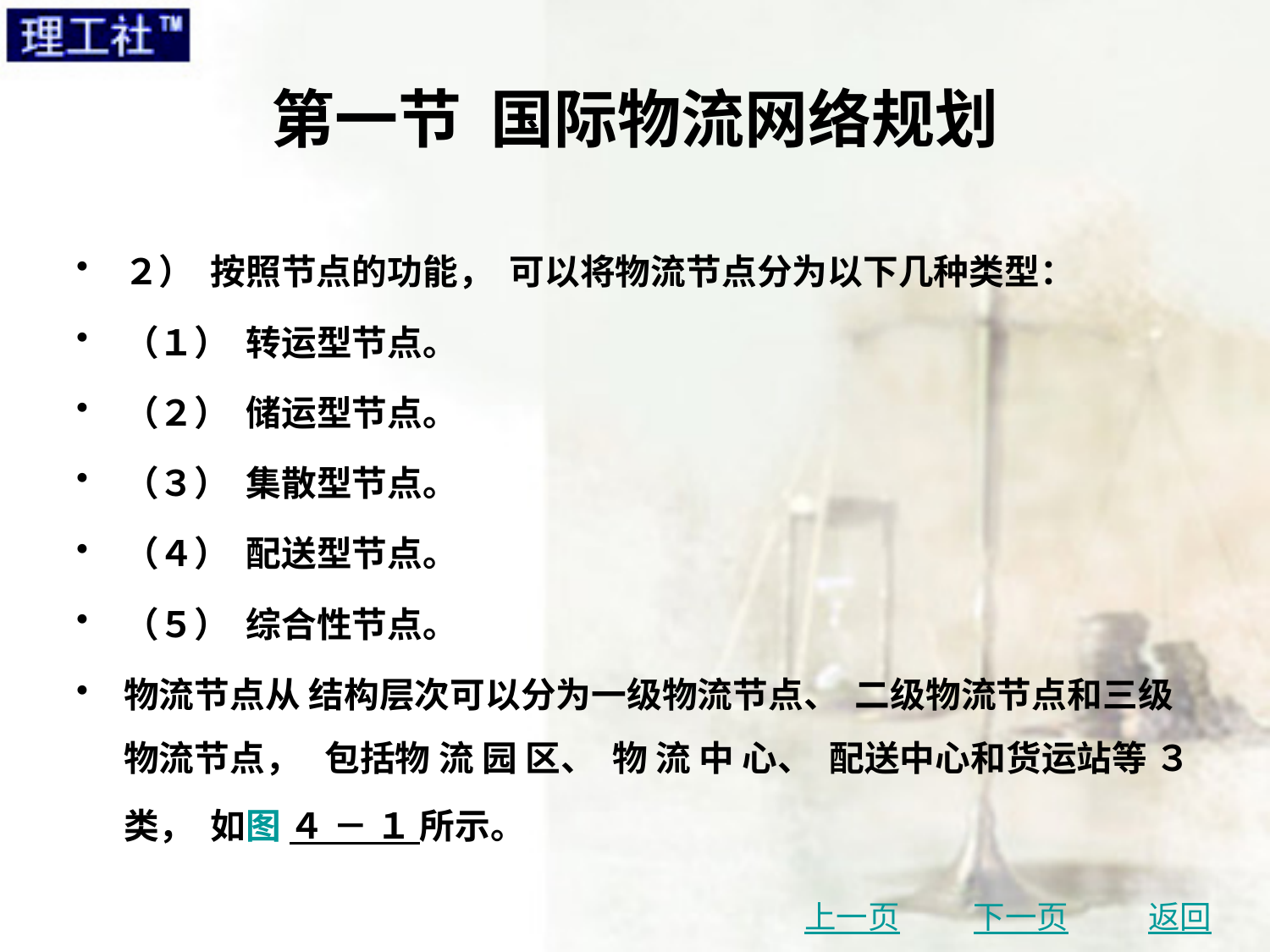

# 第一节  国际物流网络规划
２）  按照节点的功能，  可以将物流节点分为以下几种类型：
（１）  转运型节点。
（２）  储运型节点。
（３）  集散型节点。
（４）  配送型节点。
（５）  综合性节点。
物流节点从 结构层次可以分为一级物流节点、  二级物流节点和三级物流节点，   包括物 流 园 区、  物 流 中 心、  配送中心和货运站等 ３ 类，  如图 ４ － １ 所示。

上一页
下一页
返回